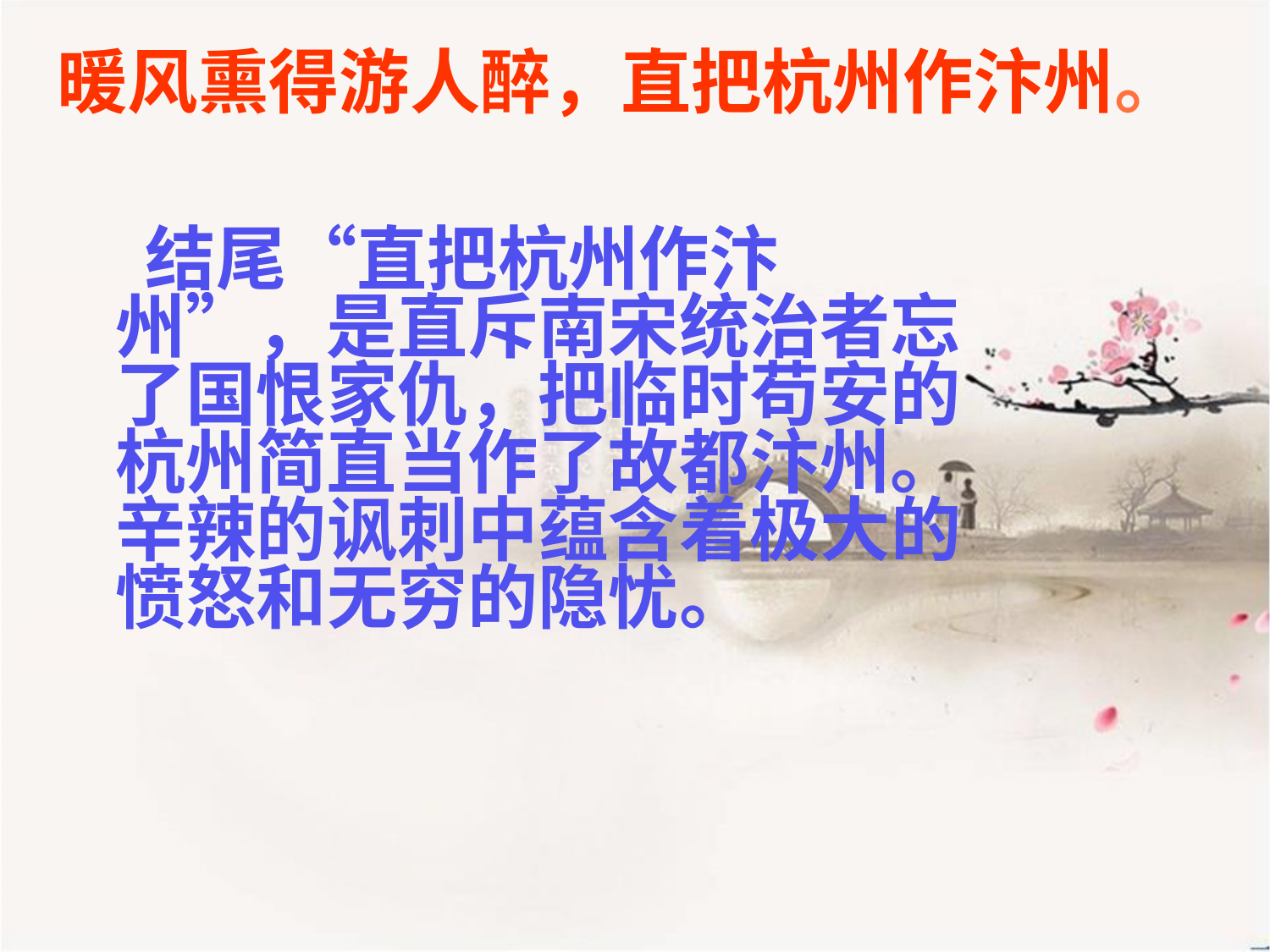

# 暖风熏得游人醉，直把杭州作汴州。

      结尾“直把杭州作汴州”，是直斥南宋统治者忘了国恨家仇，把临时苟安的杭州简直当作了故都汴州。辛辣的讽刺中蕴含着极大的愤怒和无穷的隐忧。